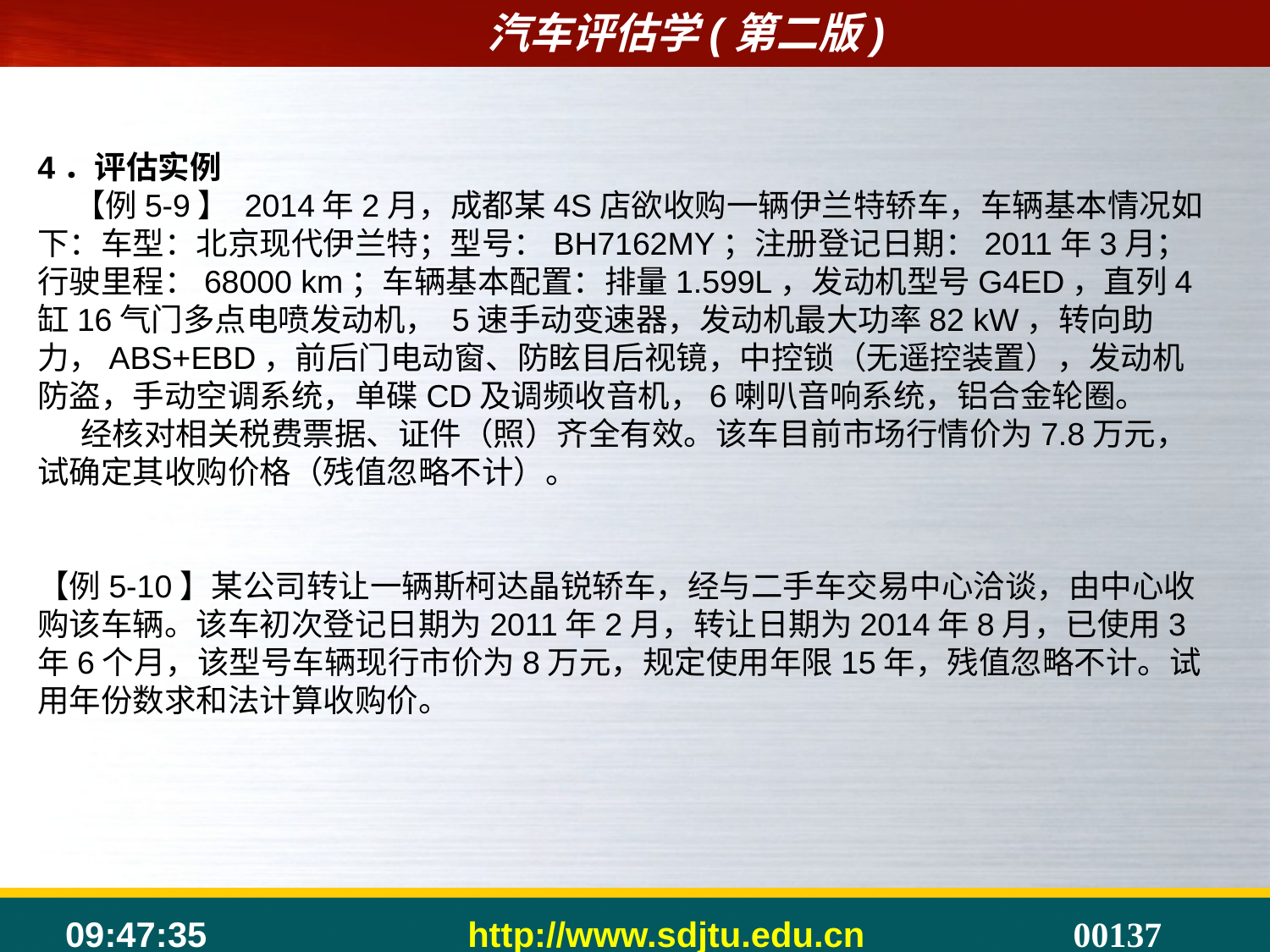

# 4．评估实例 【例5-9】 2014年2月，成都某4S店欲收购一辆伊兰特轿车，车辆基本情况如下：车型：北京现代伊兰特；型号：BH7162MY；注册登记日期：2011年3月；行驶里程：68000 km；车辆基本配置：排量1.599L，发动机型号G4ED，直列4缸16气门多点电喷发动机， 5速手动变速器，发动机最大功率82 kW，转向助力，ABS+EBD，前后门电动窗、防眩目后视镜，中控锁（无遥控装置），发动机防盗，手动空调系统，单碟CD及调频收音机，6喇叭音响系统，铝合金轮圈。 经核对相关税费票据、证件（照）齐全有效。该车目前市场行情价为7.8万元，试确定其收购价格（残值忽略不计）。 【例5-10】某公司转让一辆斯柯达晶锐轿车，经与二手车交易中心洽谈，由中心收购该车辆。该车初次登记日期为2011年2月，转让日期为2014年8月，已使用3年6个月，该型号车辆现行市价为8万元，规定使用年限15年，残值忽略不计。试用年份数求和法计算收购价。